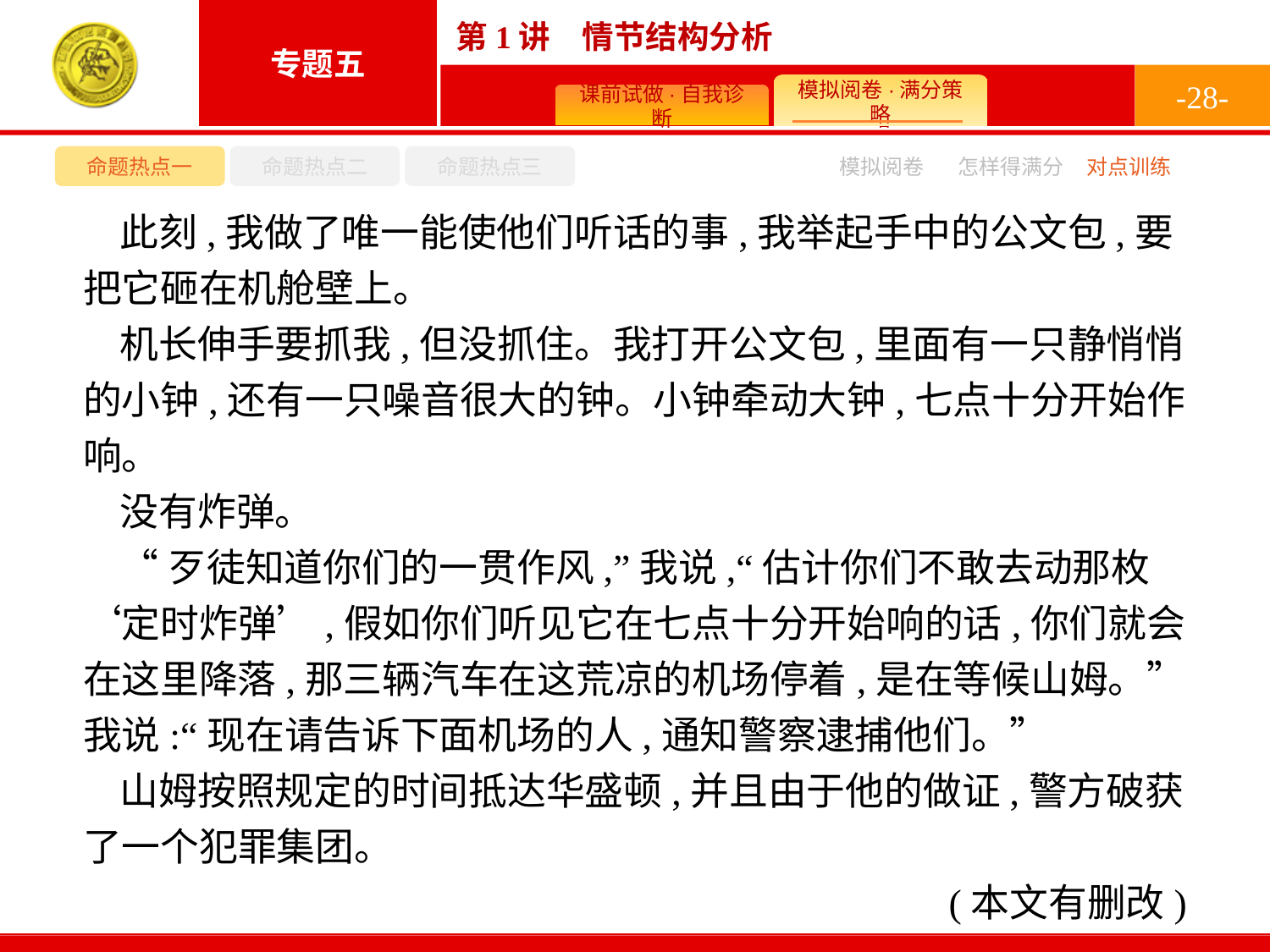

-28-
命题热点一
命题热点二
命题热点三
模拟阅卷
怎样得满分
对点训练
此刻,我做了唯一能使他们听话的事,我举起手中的公文包,要把它砸在机舱壁上。
机长伸手要抓我,但没抓住。我打开公文包,里面有一只静悄悄的小钟,还有一只噪音很大的钟。小钟牵动大钟,七点十分开始作响。
没有炸弹。
“歹徒知道你们的一贯作风,”我说,“估计你们不敢去动那枚‘定时炸弹’,假如你们听见它在七点十分开始响的话,你们就会在这里降落,那三辆汽车在这荒凉的机场停着,是在等候山姆。”我说:“现在请告诉下面机场的人,通知警察逮捕他们。”
山姆按照规定的时间抵达华盛顿,并且由于他的做证,警方破获了一个犯罪集团。
(本文有删改)